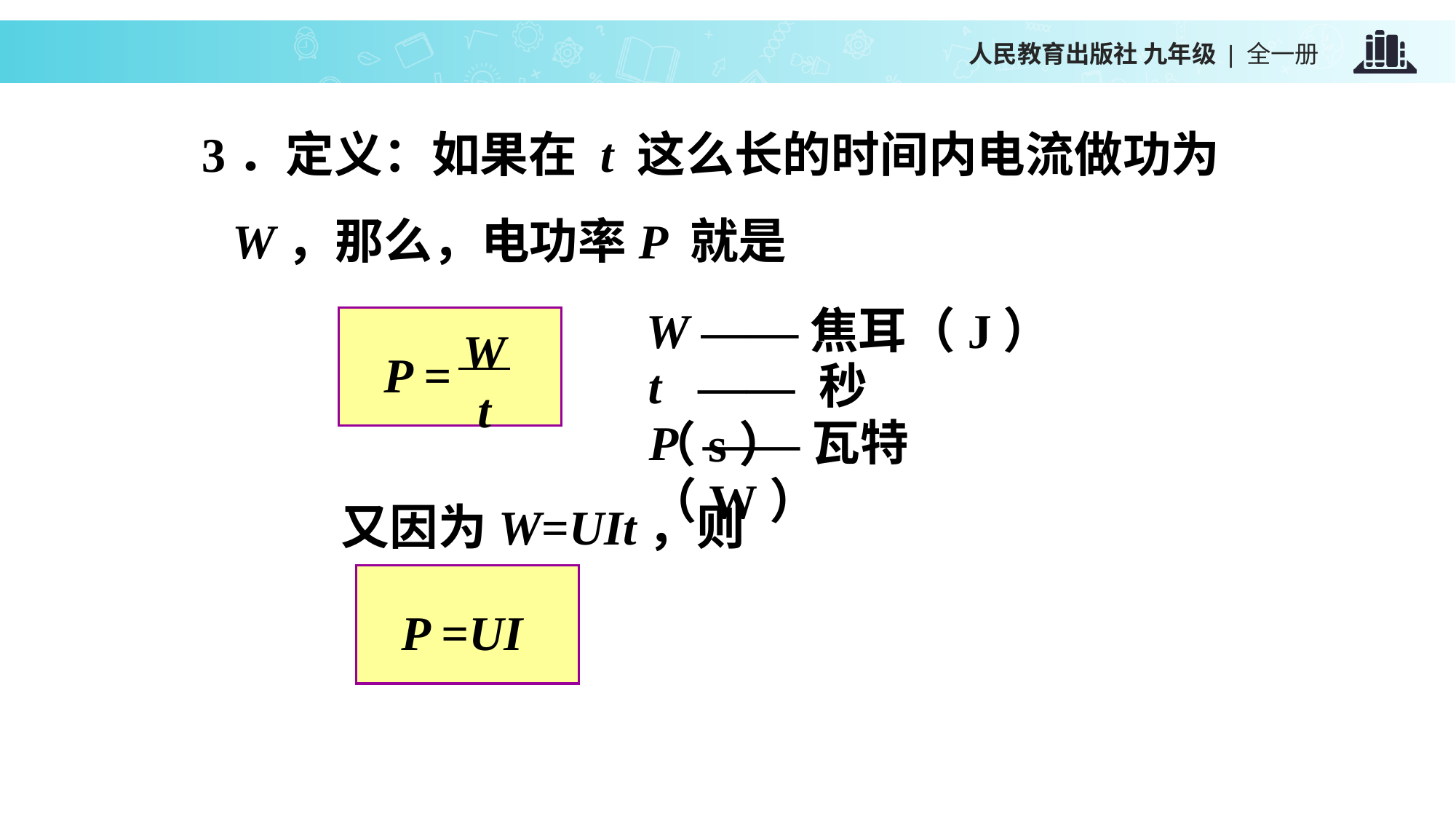

3．定义：如果在 t 这么长的时间内电流做功为W，那么，电功率P 就是
W ——焦耳（J）
t   —— 秒（s）
P  ——瓦特（W）

W
t

P =
又因为W=UIt，则

P =UI